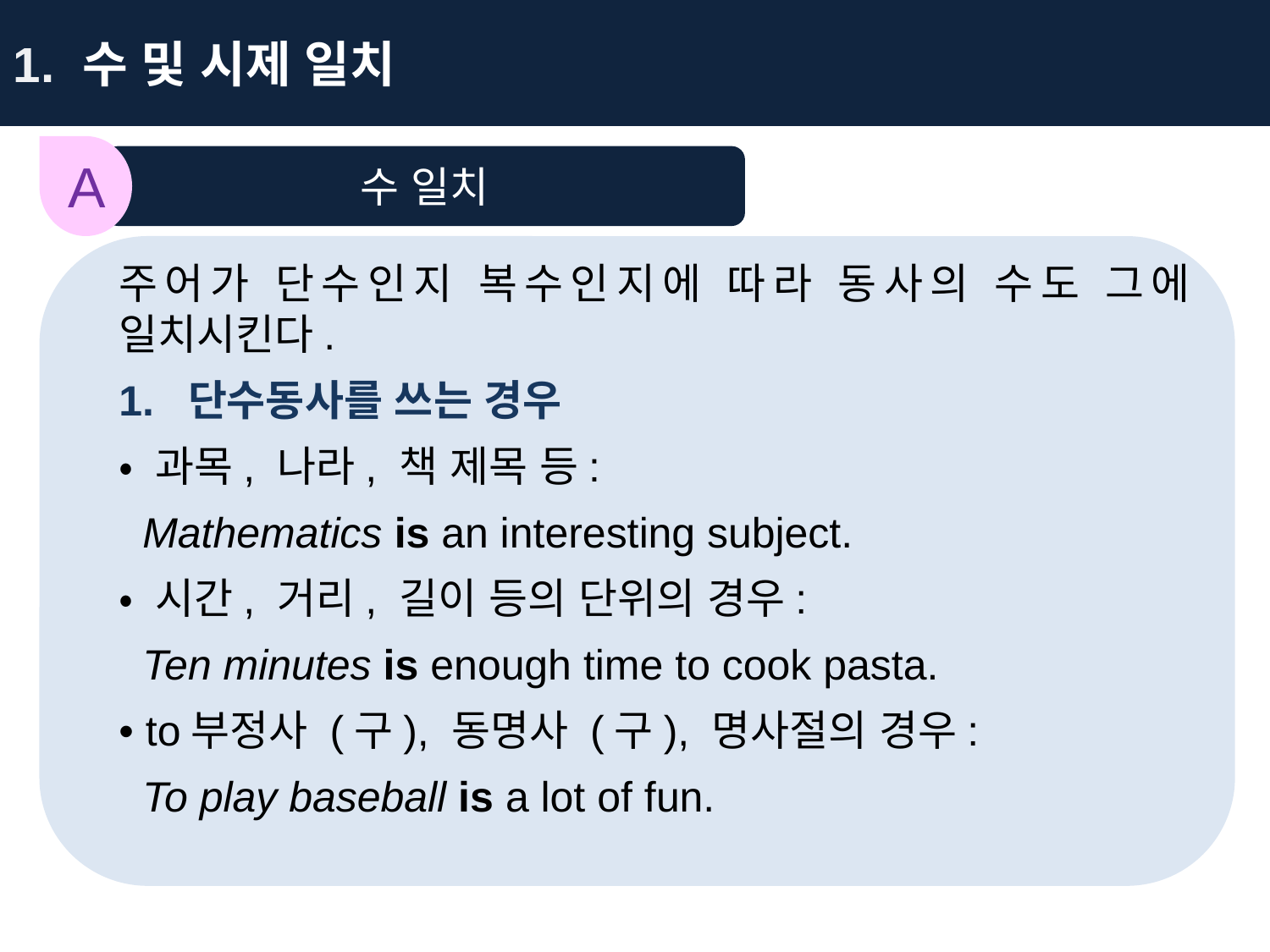

1. 수 및 시제 일치

A
수 일치
주어가 단수인지 복수인지에 따라 동사의 수도 그에 일치시킨다.
1.  단수동사를 쓰는 경우
• 과목, 나라, 책 제목 등:
  Mathematics is an interesting subject.
• 시간, 거리, 길이 등의 단위의 경우:
  Ten minutes is enough time to cook pasta.
• to부정사 (구), 동명사 (구), 명사절의 경우:
  To play baseball is a lot of fun.